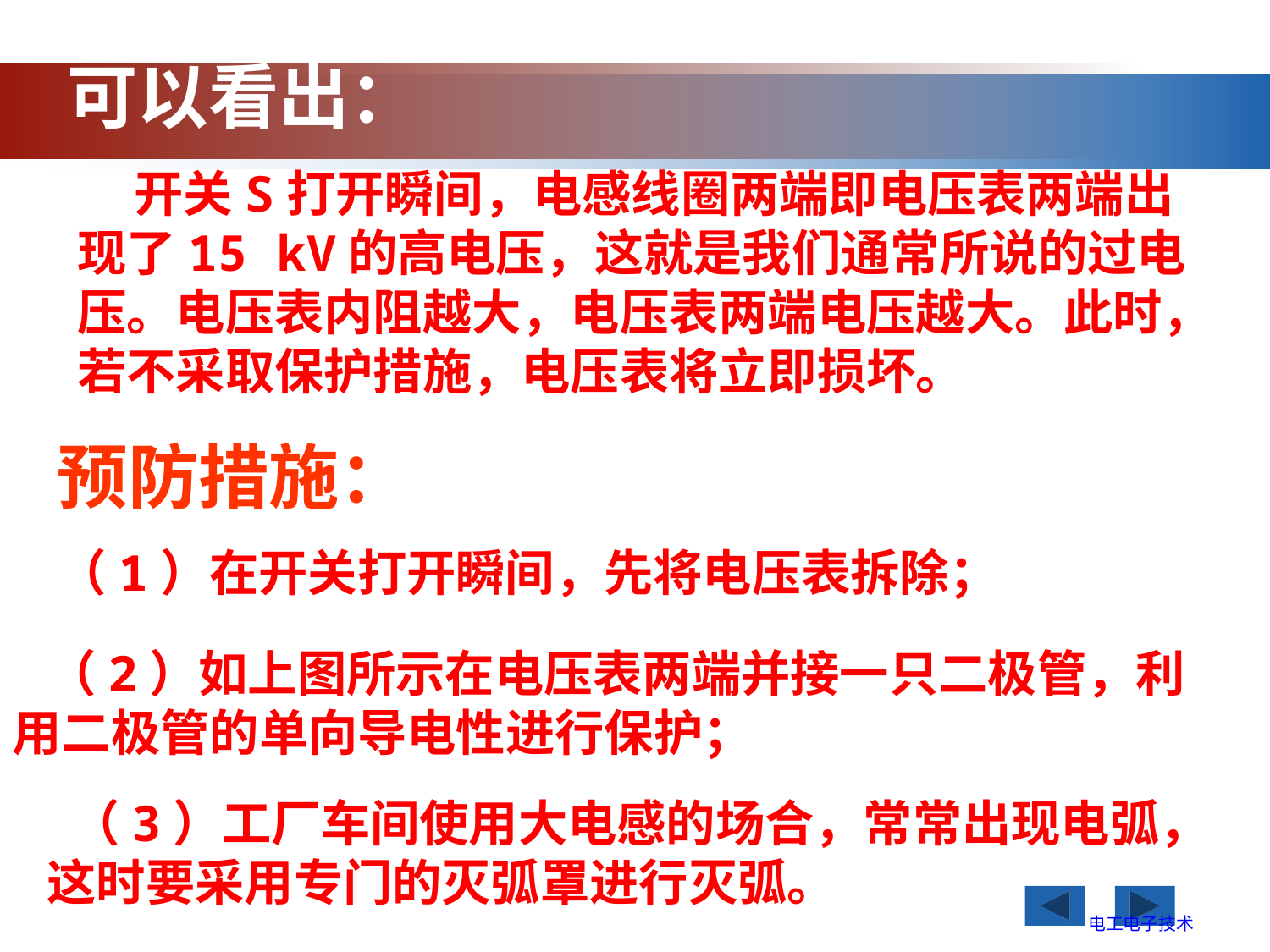

可以看出：
    开关S打开瞬间，电感线圈两端即电压表两端出现了15 kV的高电压，这就是我们通常所说的过电压。电压表内阻越大，电压表两端电压越大。此时，若不采取保护措施，电压表将立即损坏。
预防措施：
（1）在开关打开瞬间，先将电压表拆除；
  （2）如上图所示在电压表两端并接一只二极管，利用二极管的单向导电性进行保护；
 （3）工厂车间使用大电感的场合，常常出现电弧，这时要采用专门的灭弧罩进行灭弧。

电工电子技术